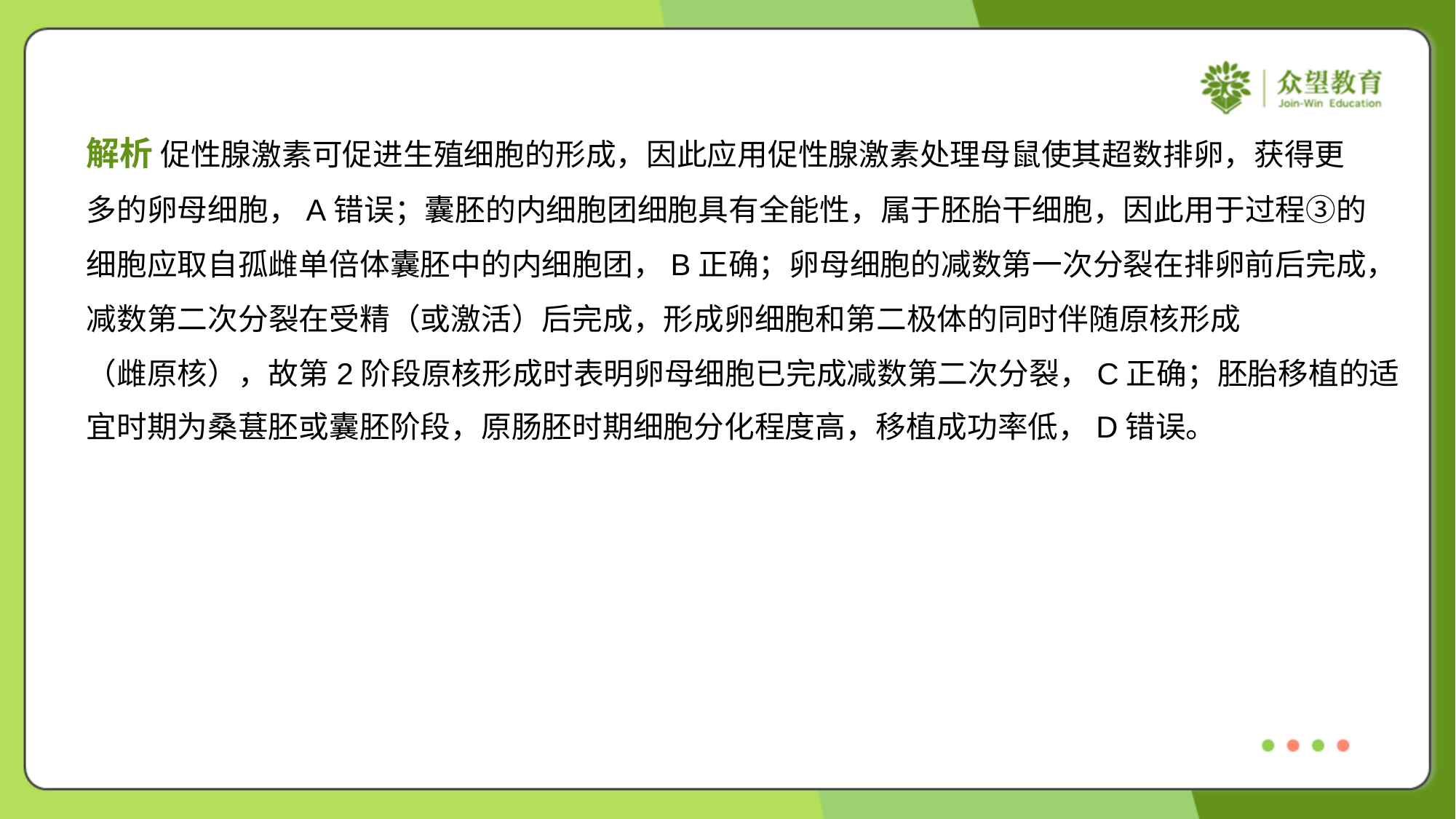

解析 促性腺激素可促进生殖细胞的形成，因此应用促性腺激素处理母鼠使其超数排卵，获得更
多的卵母细胞，A错误；囊胚的内细胞团细胞具有全能性，属于胚胎干细胞，因此用于过程③的
细胞应取自孤雌单倍体囊胚中的内细胞团，B正确；卵母细胞的减数第一次分裂在排卵前后完成，
减数第二次分裂在受精（或激活）后完成，形成卵细胞和第二极体的同时伴随原核形成
（雌原核），故第2阶段原核形成时表明卵母细胞已完成减数第二次分裂，C正确；胚胎移植的适
宜时期为桑葚胚或囊胚阶段，原肠胚时期细胞分化程度高，移植成功率低，D错误。